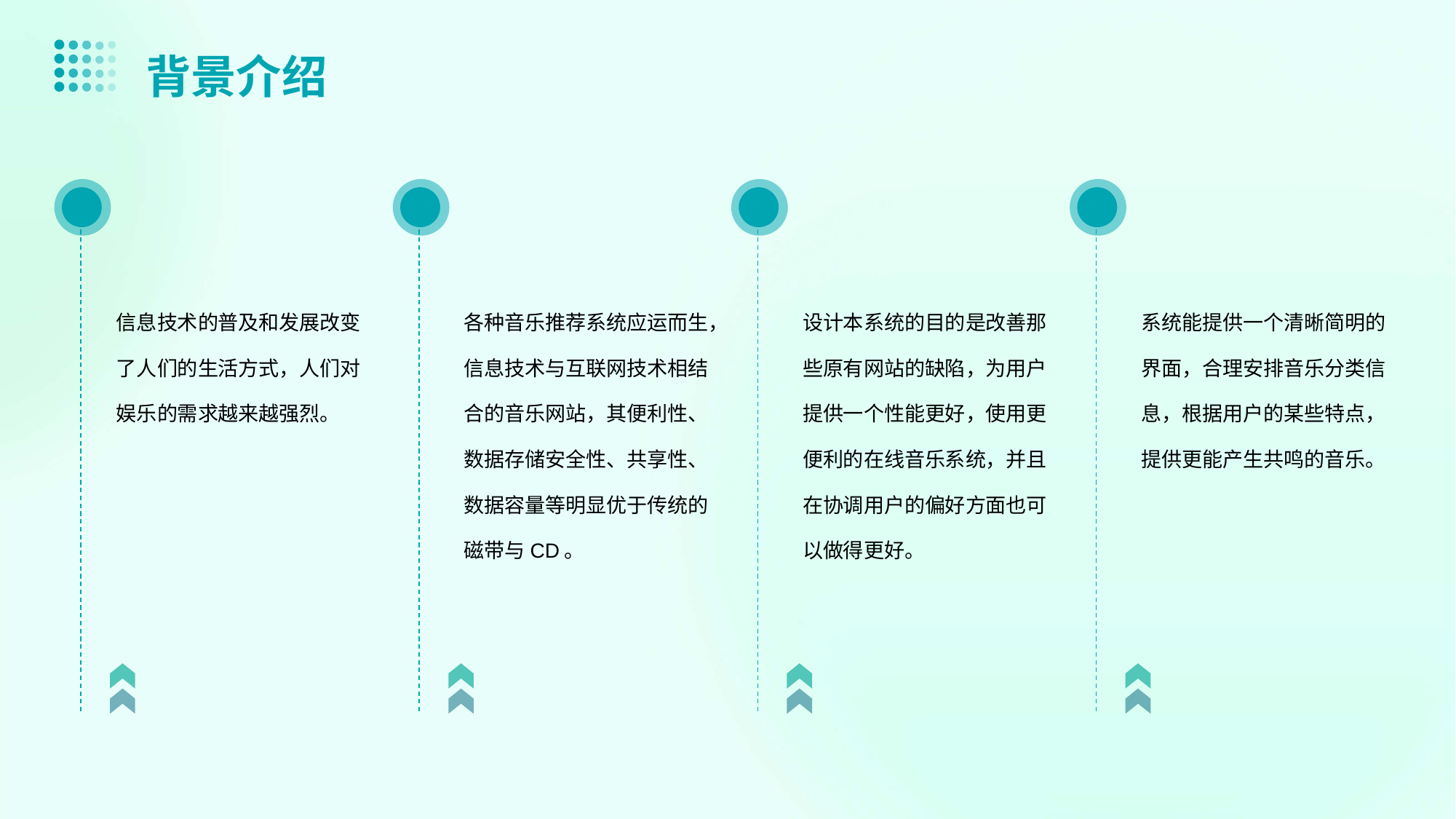

背景介绍

信息技术的普及和发展改变了人们的生活方式，人们对娱乐的需求越来越强烈。
各种音乐推荐系统应运而生，信息技术与互联网技术相结合的音乐网站，其便利性、数据存储安全性、共享性、数据容量等明显优于传统的磁带与CD。
设计本系统的目的是改善那些原有网站的缺陷，为用户提供一个性能更好，使用更便利的在线音乐系统，并且在协调用户的偏好方面也可以做得更好。
系统能提供一个清晰简明的界面，合理安排音乐分类信息，根据用户的某些特点，提供更能产生共鸣的音乐。